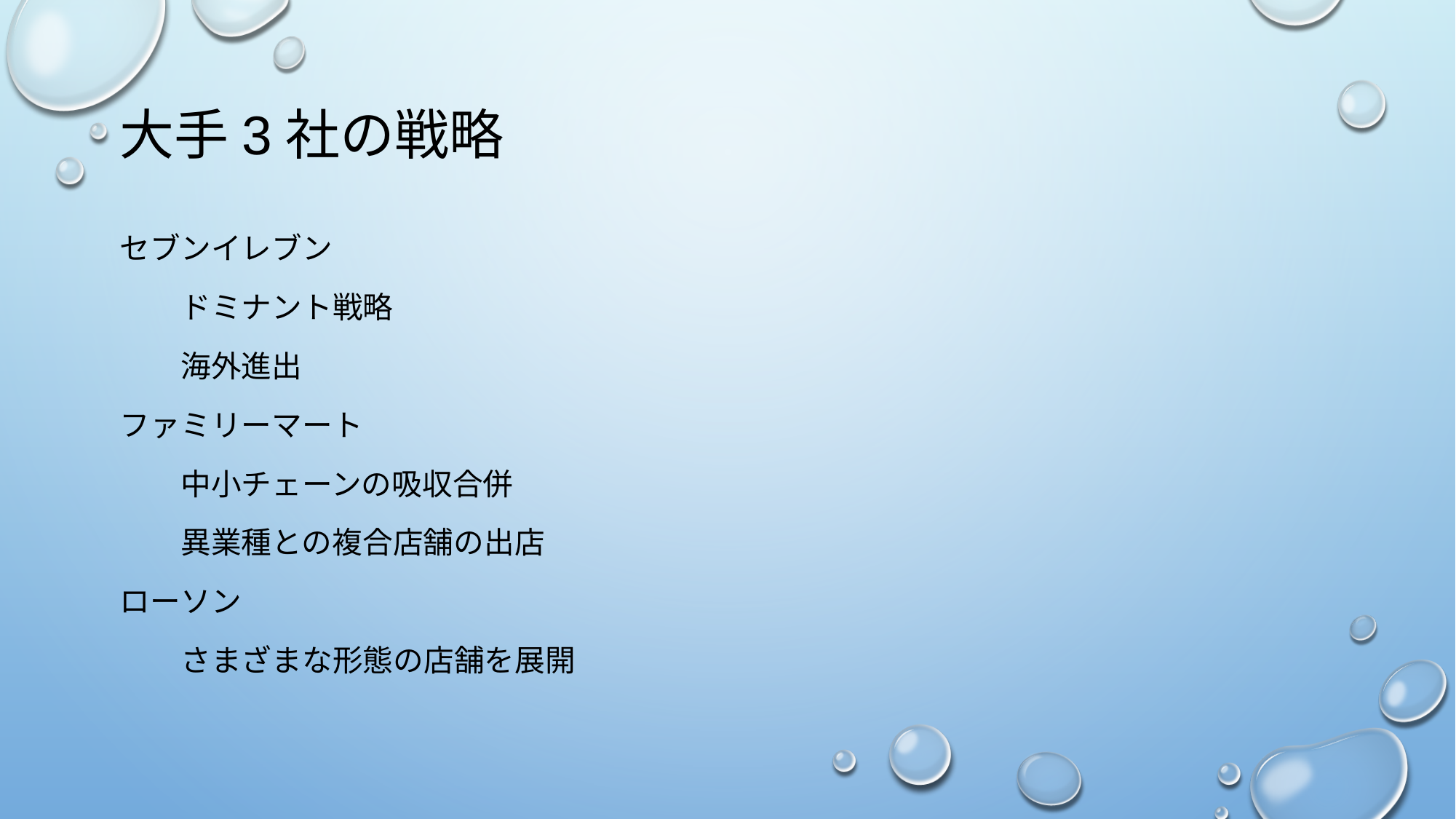

# 大手3社の戦略
セブンイレブン
　　ドミナント戦略
　　海外進出
ファミリーマート
　　中小チェーンの吸収合併
　　異業種との複合店舗の出店
ローソン
　　さまざまな形態の店舗を展開